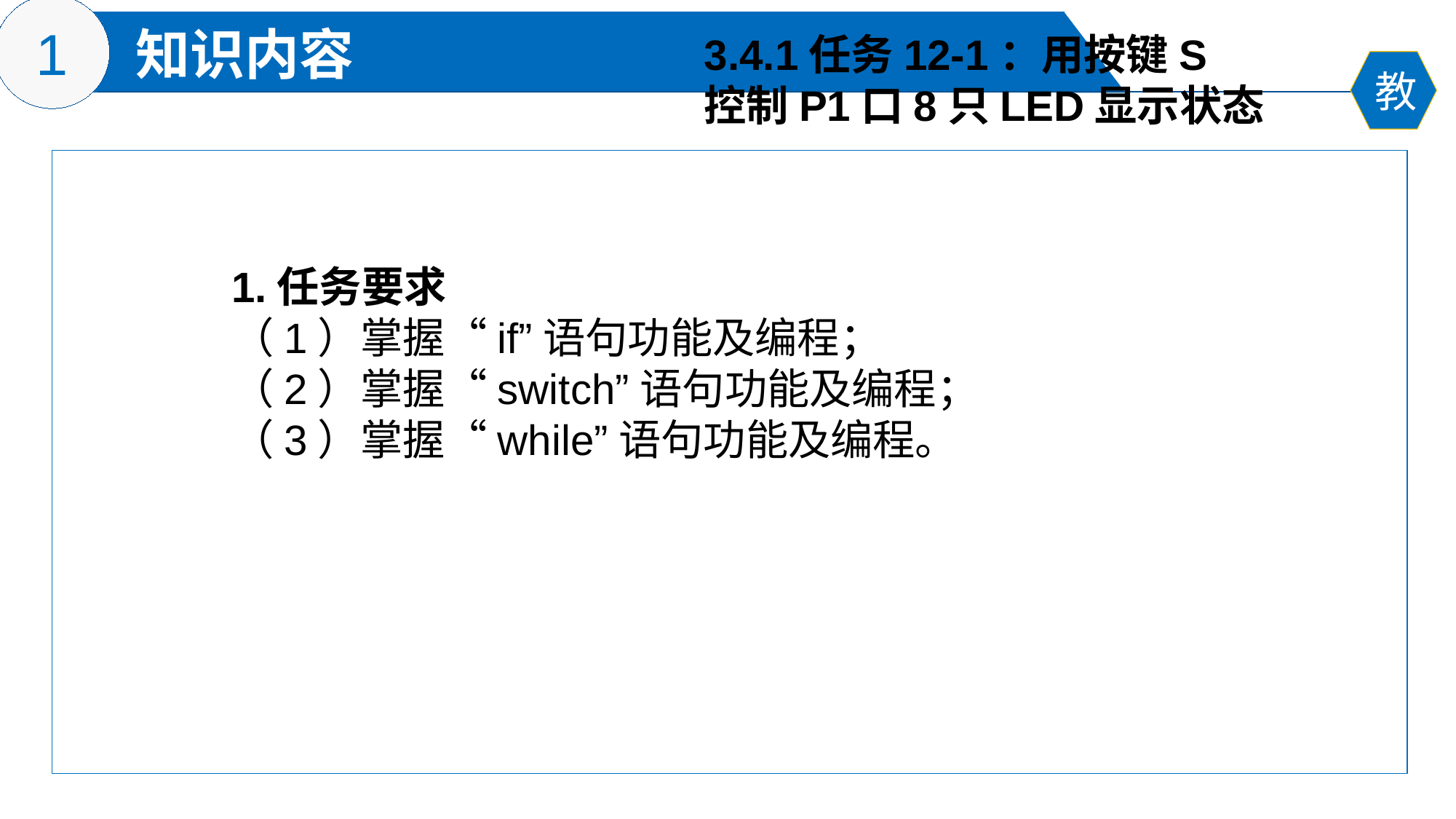

3.4.1任务12-1：用按键S
控制P1口8只LED显示状态
1.任务要求
（1）掌握“if”语句功能及编程；
（2）掌握“switch”语句功能及编程；
（3）掌握“while”语句功能及编程。